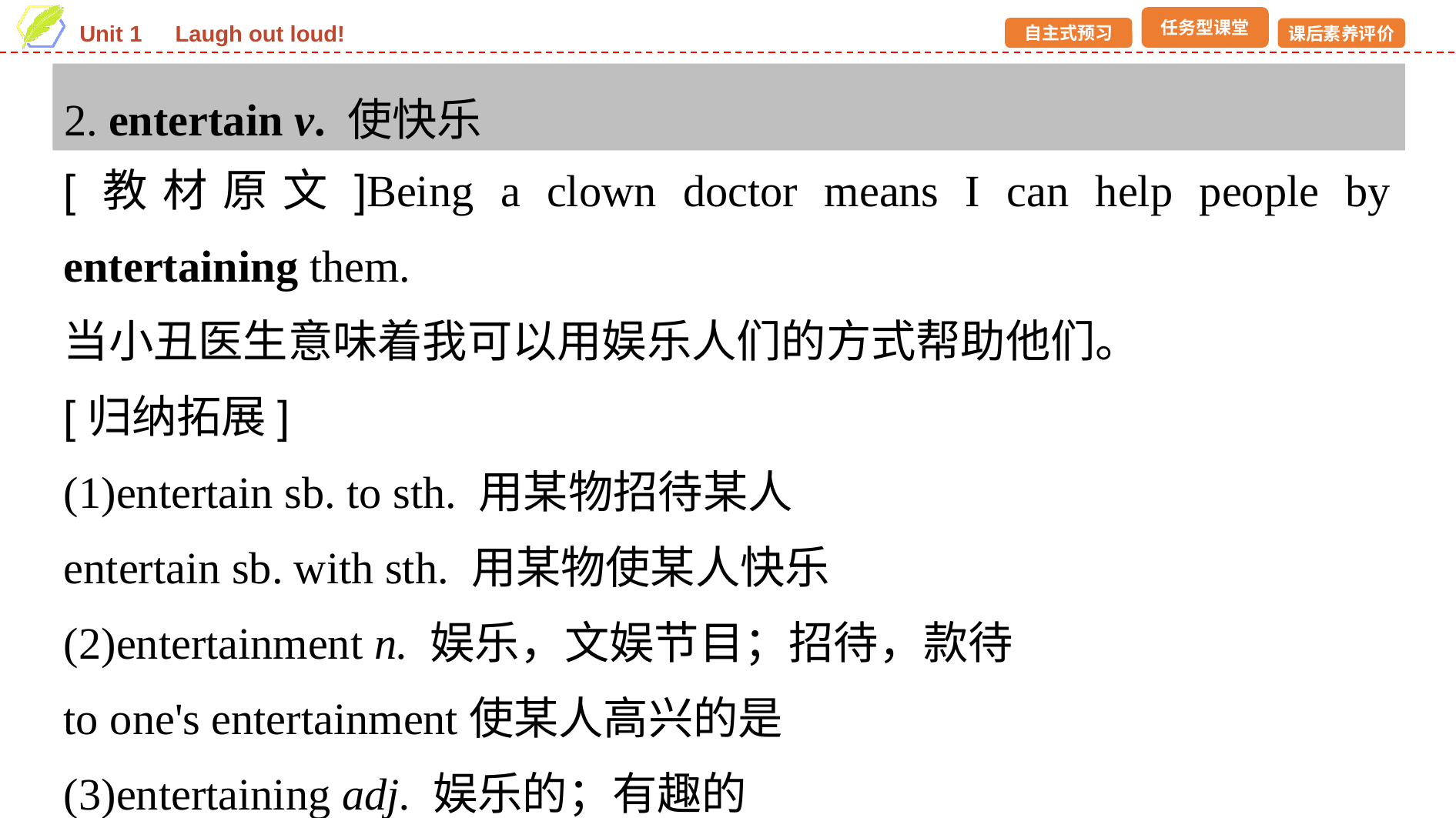

2. entertain v. 使快乐
[教材原文]Being a clown doctor means I can help people by entertaining them.
当小丑医生意味着我可以用娱乐人们的方式帮助他们。
[归纳拓展]
(1)entertain sb. to sth. 用某物招待某人
entertain sb. with sth. 用某物使某人快乐
(2)entertainment n. 娱乐，文娱节目；招待，款待
to one's entertainment使某人高兴的是
(3)entertaining adj. 娱乐的；有趣的